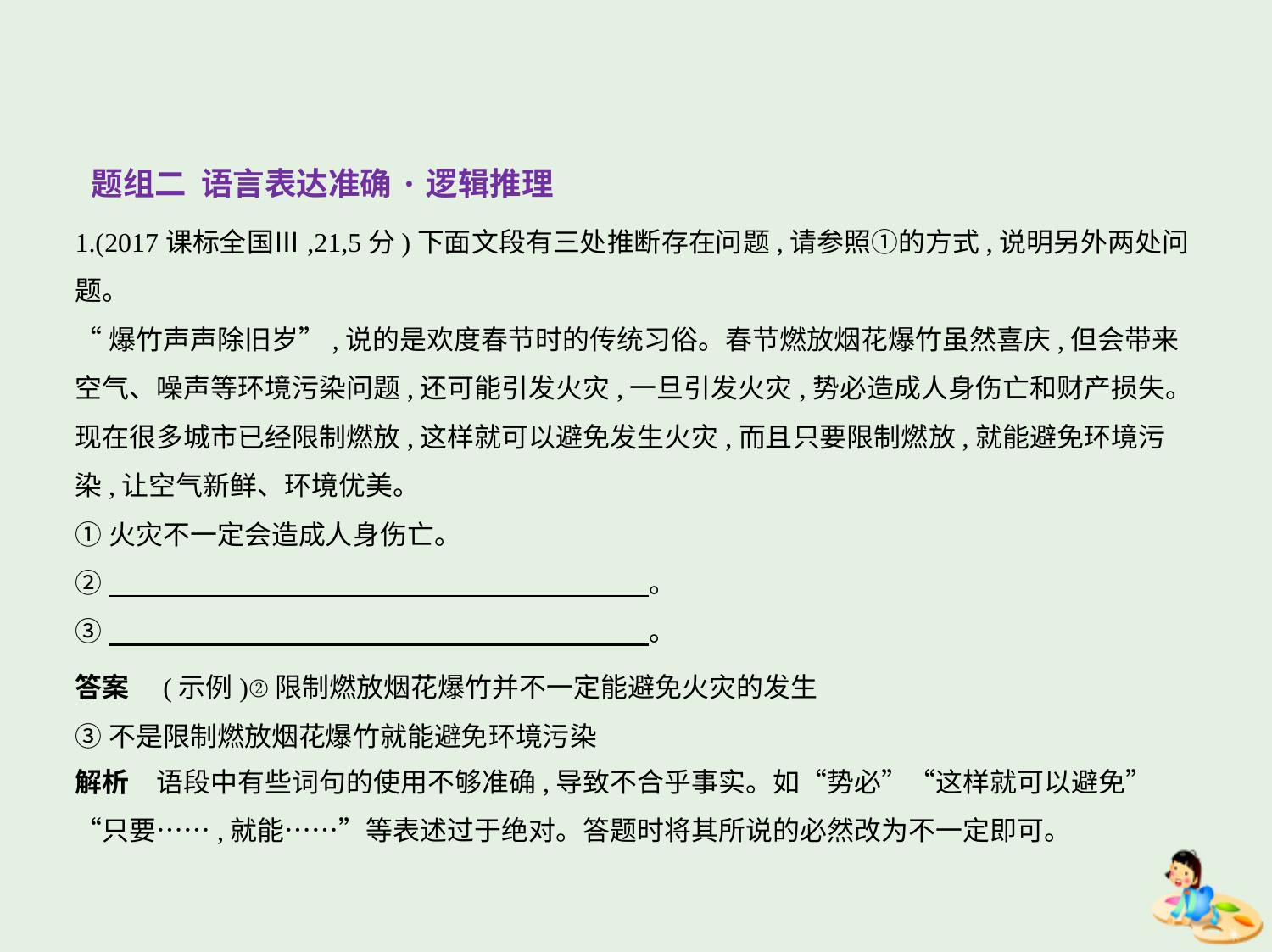

题组二  语言表达准确·逻辑推理
1.(2017课标全国Ⅲ,21,5分)下面文段有三处推断存在问题,请参照①的方式,说明另外两处问
题。
“爆竹声声除旧岁”,说的是欢度春节时的传统习俗。春节燃放烟花爆竹虽然喜庆,但会带来
空气、噪声等环境污染问题,还可能引发火灾,一旦引发火灾,势必造成人身伤亡和财产损失。
现在很多城市已经限制燃放,这样就可以避免发生火灾,而且只要限制燃放,就能避免环境污
染,让空气新鲜、环境优美。
①火灾不一定会造成人身伤亡。
②　　　　　　　　　　　　　　　　　　　    。
③　　　　　　　　　　　　　　　　　　　    。
答案　(示例)②限制燃放烟花爆竹并不一定能避免火灾的发生
③不是限制燃放烟花爆竹就能避免环境污染
解析　语段中有些词句的使用不够准确,导致不合乎事实。如“势必”“这样就可以避免”
“只要……,就能……”等表述过于绝对。答题时将其所说的必然改为不一定即可。